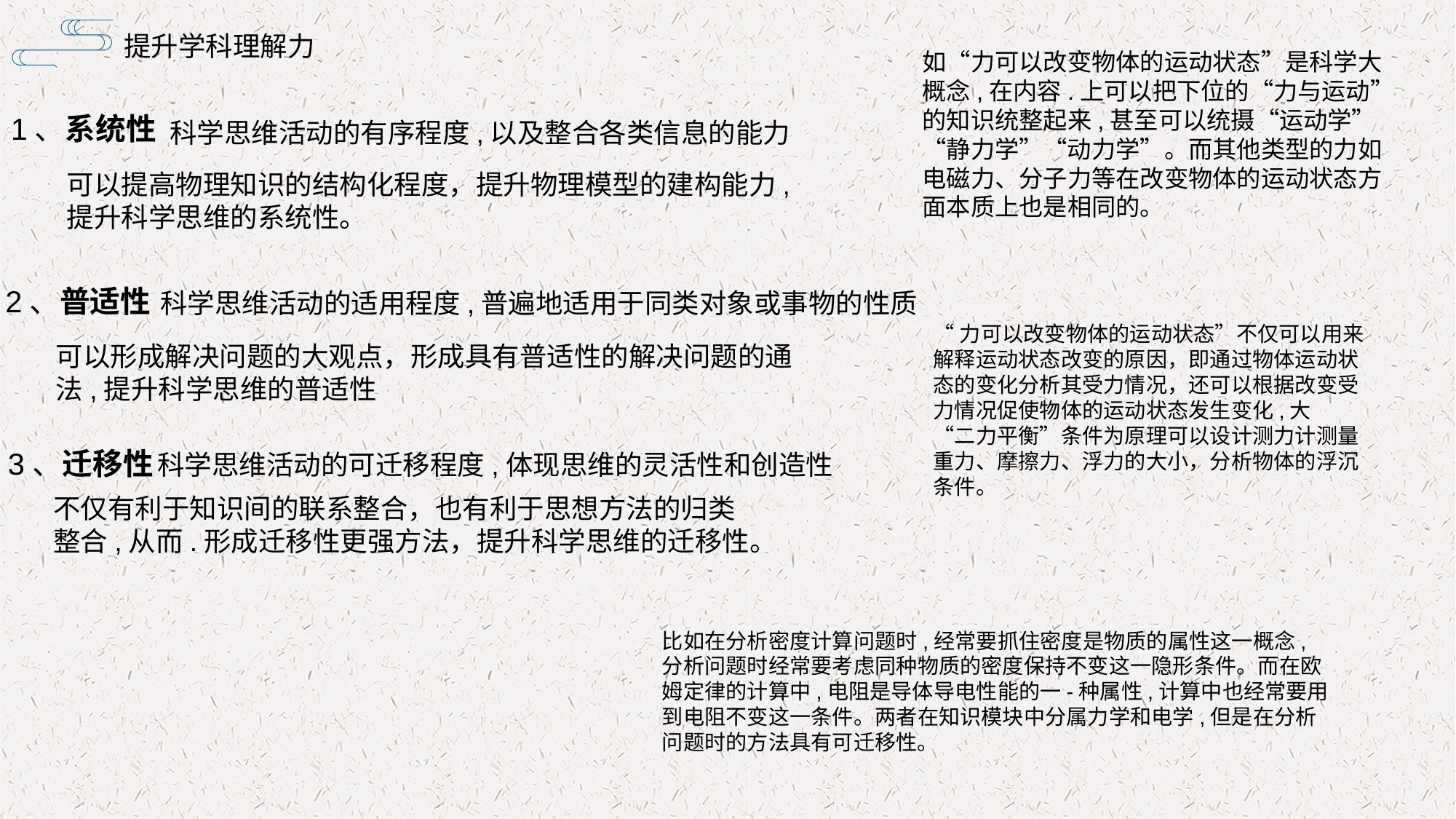

提升学科理解力
如“力可以改变物体的运动状态”是科学大概念,在内容.上可以把下位的“力与运动”的知识统整起来,甚至可以统摄“运动学”“静力学”“动力学”。而其他类型的力如电磁力、分子力等在改变物体的运动状态方面本质上也是相同的。
1、系统性
科学思维活动的有序程度,以及整合各类信息的能力
可以提高物理知识的结构化程度，提升物理模型的建构能力,提升科学思维的系统性。
2、普适性
科学思维活动的适用程度,普遍地适用于同类对象或事物的性质
“力可以改变物体的运动状态”不仅可以用来解释运动状态改变的原因，即通过物体运动状态的变化分析其受力情况，还可以根据改变受力情况促使物体的运动状态发生变化,大
“二力平衡”条件为原理可以设计测力计测量重力、摩擦力、浮力的大小，分析物体的浮沉条件。
可以形成解决问题的大观点，形成具有普适性的解决问题的通法,提升科学思维的普适性
3、迁移性
科学思维活动的可迁移程度,体现思维的灵活性和创造性
不仅有利于知识间的联系整合，也有利于思想方法的归类整合,从而.形成迁移性更强方法，提升科学思维的迁移性。
比如在分析密度计算问题时,经常要抓住密度是物质的属性这一概念,分析问题时经常要考虑同种物质的密度保持不变这一隐形条件。而在欧姆定律的计算中,电阻是导体导电性能的一-种属性,计算中也经常要用到电阻不变这一条件。两者在知识模块中分属力学和电学,但是在分析问题时的方法具有可迁移性。